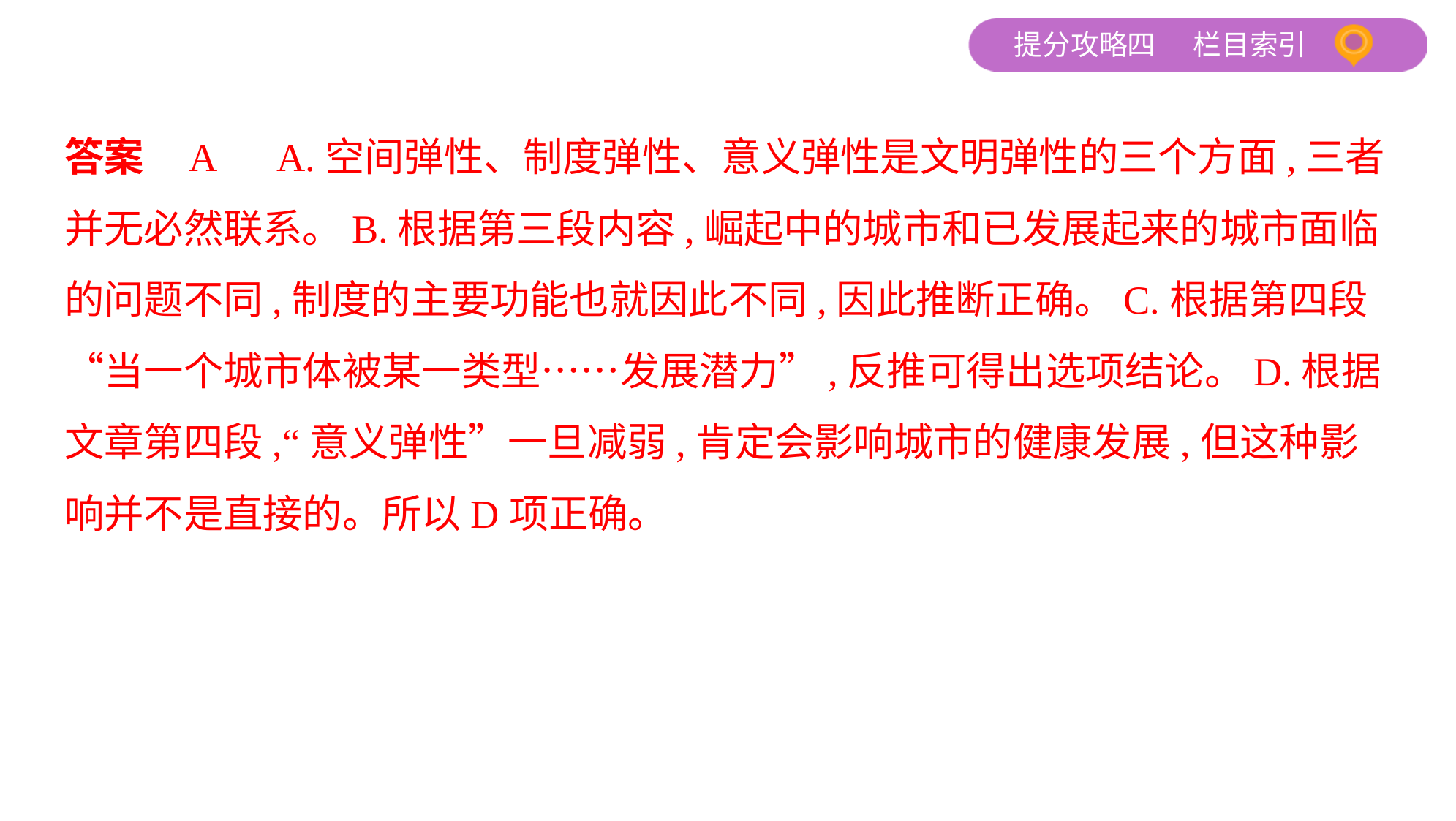

答案    A　A.空间弹性、制度弹性、意义弹性是文明弹性的三个方面,三者
并无必然联系。B.根据第三段内容,崛起中的城市和已发展起来的城市面临
的问题不同,制度的主要功能也就因此不同,因此推断正确。C.根据第四段
“当一个城市体被某一类型……发展潜力”,反推可得出选项结论。D.根据
文章第四段,“意义弹性”一旦减弱,肯定会影响城市的健康发展,但这种影
响并不是直接的。所以D项正确。